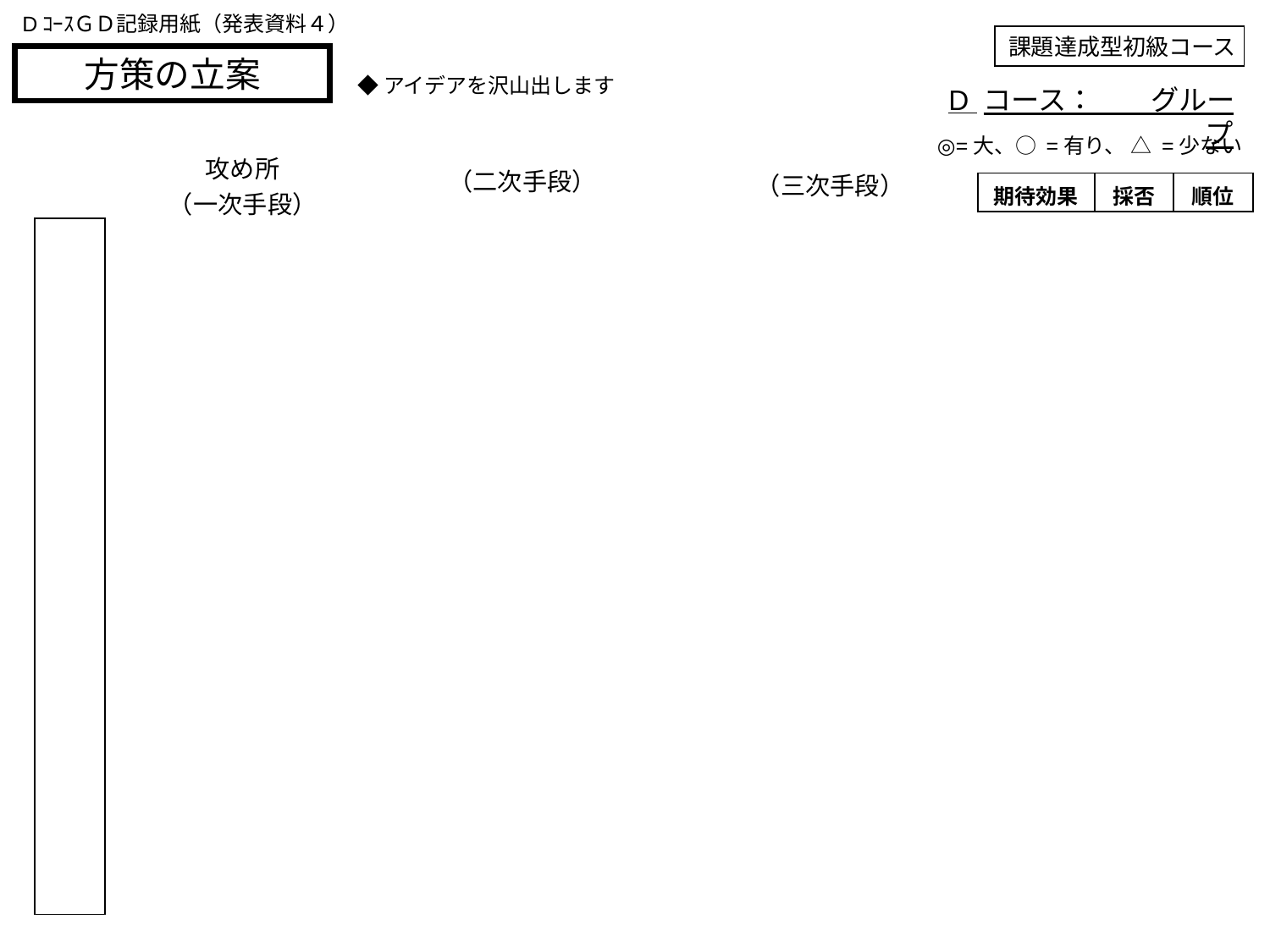

DｺｰｽＧＤ記録用紙（発表資料４）
課題達成型初級コース
方策の立案
◆アイデアを沢山出します
D コース：　　グループ
◎=大、○ =有り、 △ =少ない
| 攻め所 （一次手段） |
| --- |
| （二次手段） |
| --- |
| （三次手段） |
| --- |
| 期待効果 | 採否 | 順位 |
| --- | --- | --- |